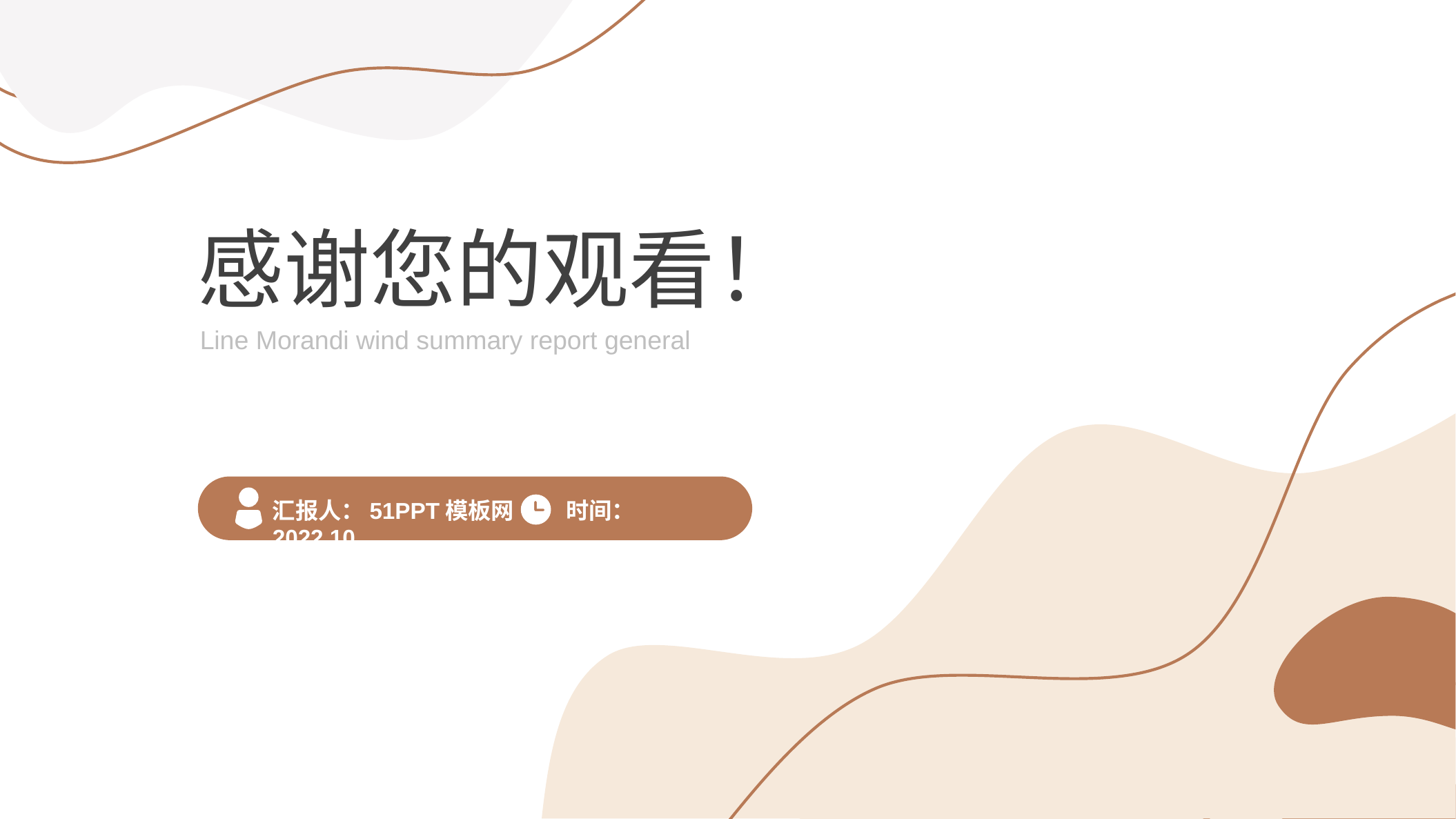

感谢您的观看！

Line Morandi wind summary report general

汇报人：51PPT模板网          时间：2022.10